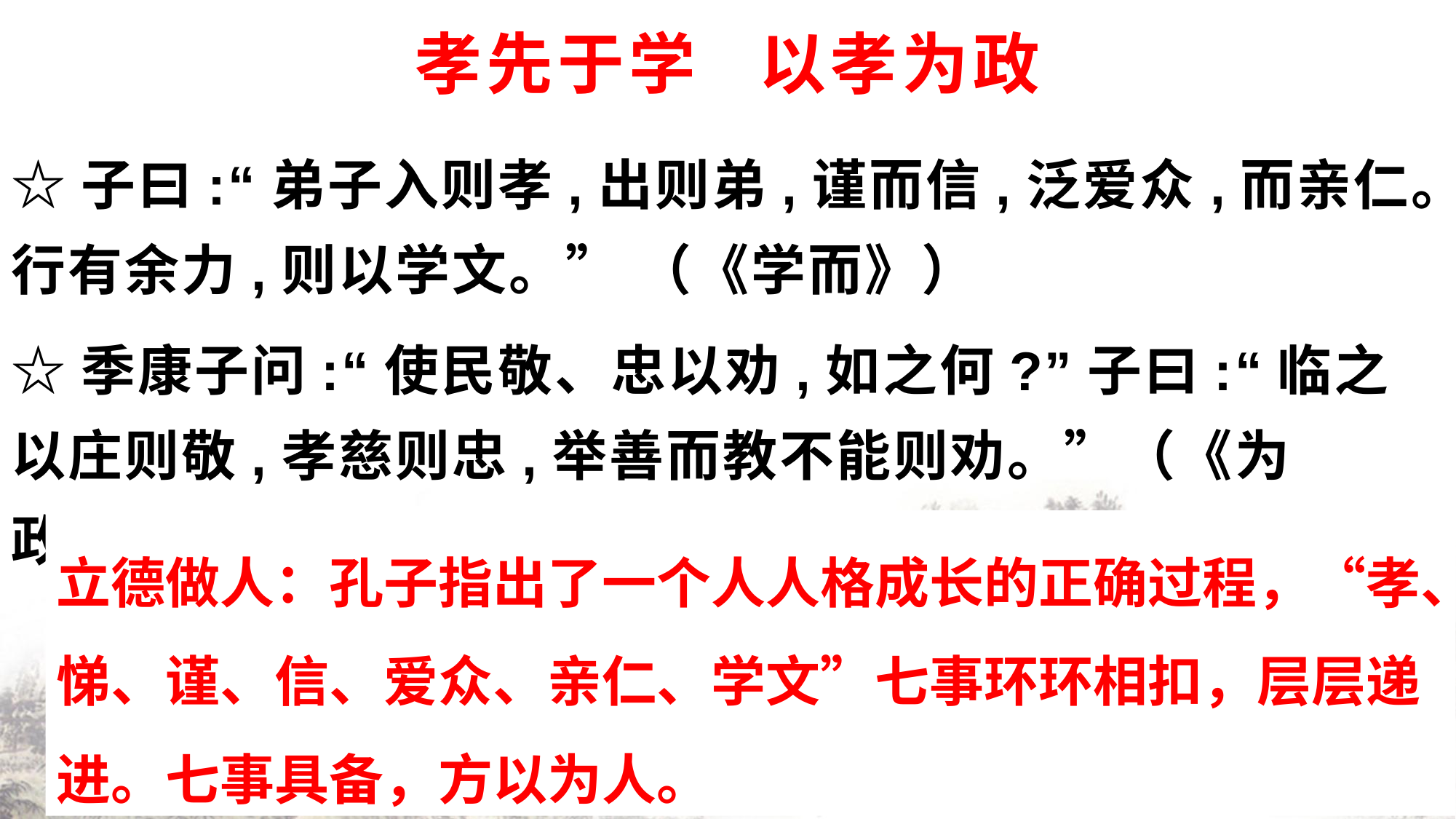

# 孝先于学   以孝为政
☆子曰:“弟子入则孝,出则弟,谨而信,泛爱众,而亲仁。行有余力,则以学文。” （《学而》）
☆季康子问:“使民敬、忠以劝,如之何?”子曰:“临之以庄则敬,孝慈则忠,举善而教不能则劝。”（《为政》）
立德做人：孔子指出了一个人人格成长的正确过程，“孝、悌、谨、信、爱众、亲仁、学文”七事环环相扣，层层递进。七事具备，方以为人。